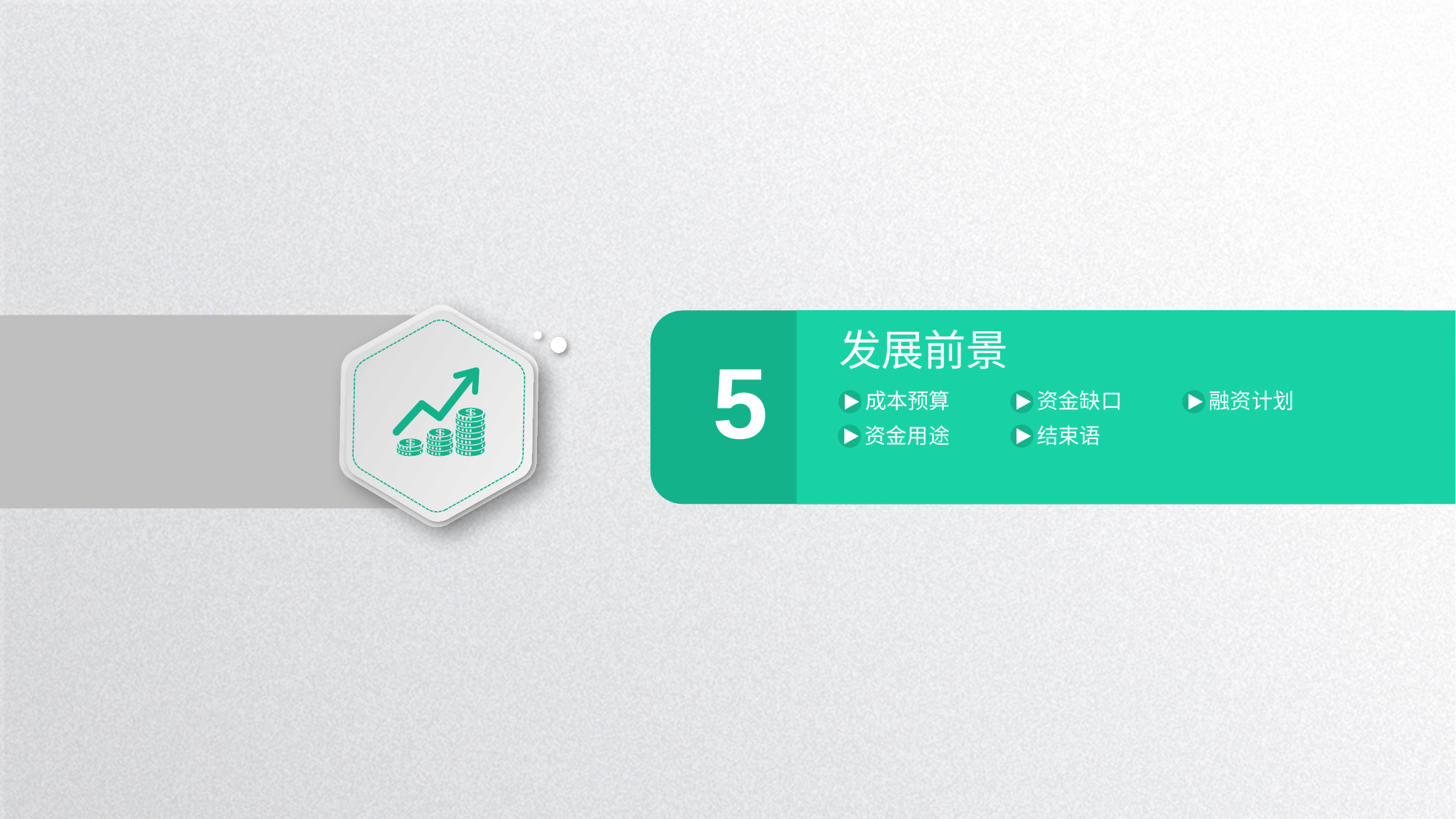

发展前景

5

成本预算

资金缺口

融资计划

结束语

资金用途